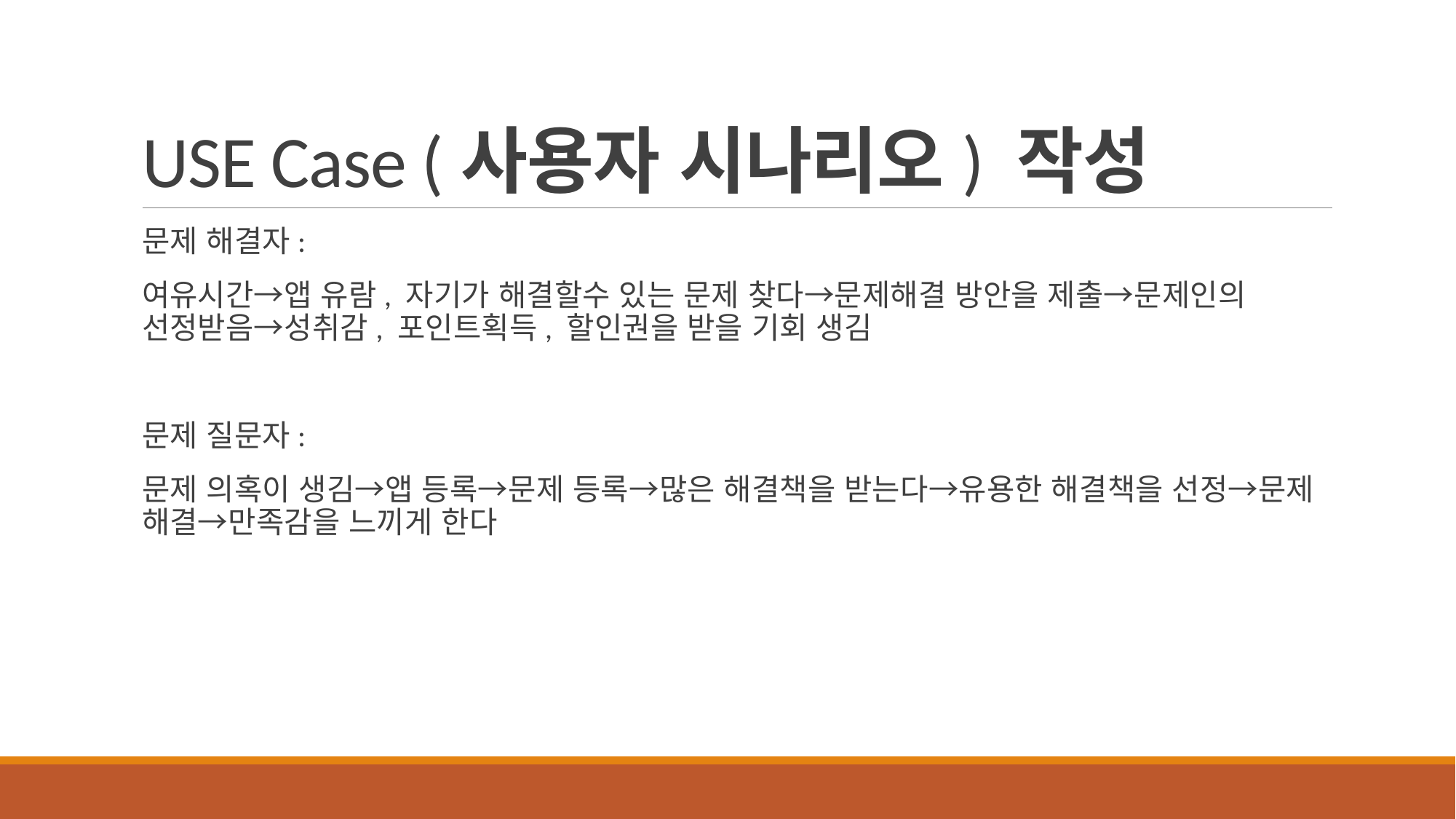

# USE Case (사용자 시나리오) 작성
문제 해결자:
여유시간→앱 유람, 자기가 해결할수 있는 문제 찾다→문제해결 방안을 제출→문제인의 선정받음→성취감, 포인트획득, 할인권을 받을 기회 생김

문제 질문자:
문제 의혹이 생김→앱 등록→문제 등록→많은 해결책을 받는다→유용한 해결책을 선정→문제 해결→만족감을 느끼게 한다